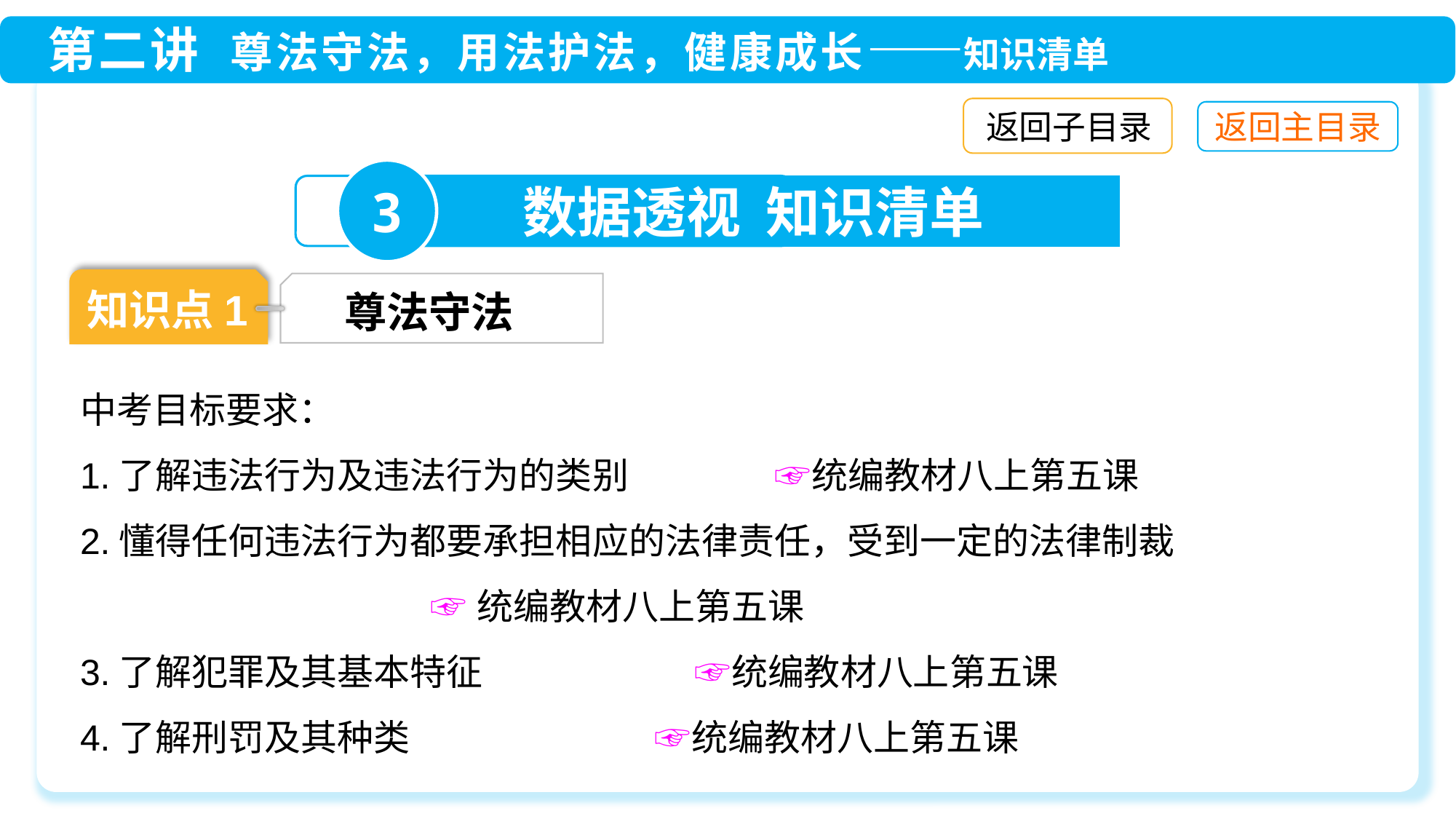

返回子目录
3

数据透视  知识清单
知识点1
尊法守法

中考目标要求：
1.了解违法行为及违法行为的类别　　         ☞统编教材八上第五课
2.懂得任何违法行为都要承担相应的法律责任，受到一定的法律制裁
                                           ☞统编教材八上第五课
3.了解犯罪及其基本特征　　                 ☞统编教材八上第五课
4.了解刑罚及其种类　　                     ☞统编教材八上第五课